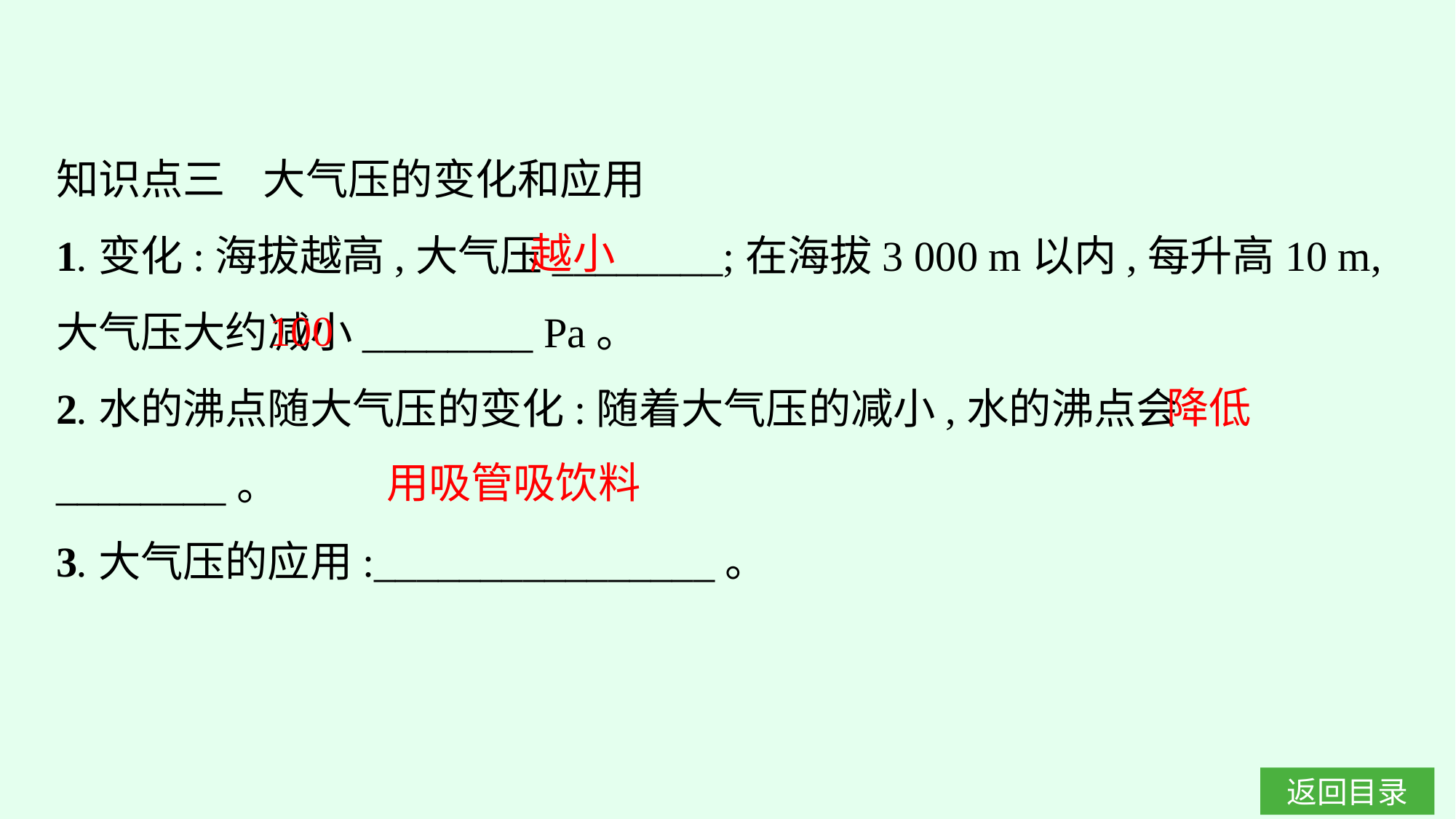

知识点三    大气压的变化和应用
1.变化:海拔越高,大气压________;在海拔3 000 m以内,每升高10 m,大气压大约减小________ Pa。
2.水的沸点随大气压的变化:随着大气压的减小,水的沸点会________。
3.大气压的应用:________________。
越小
100
降低
用吸管吸饮料